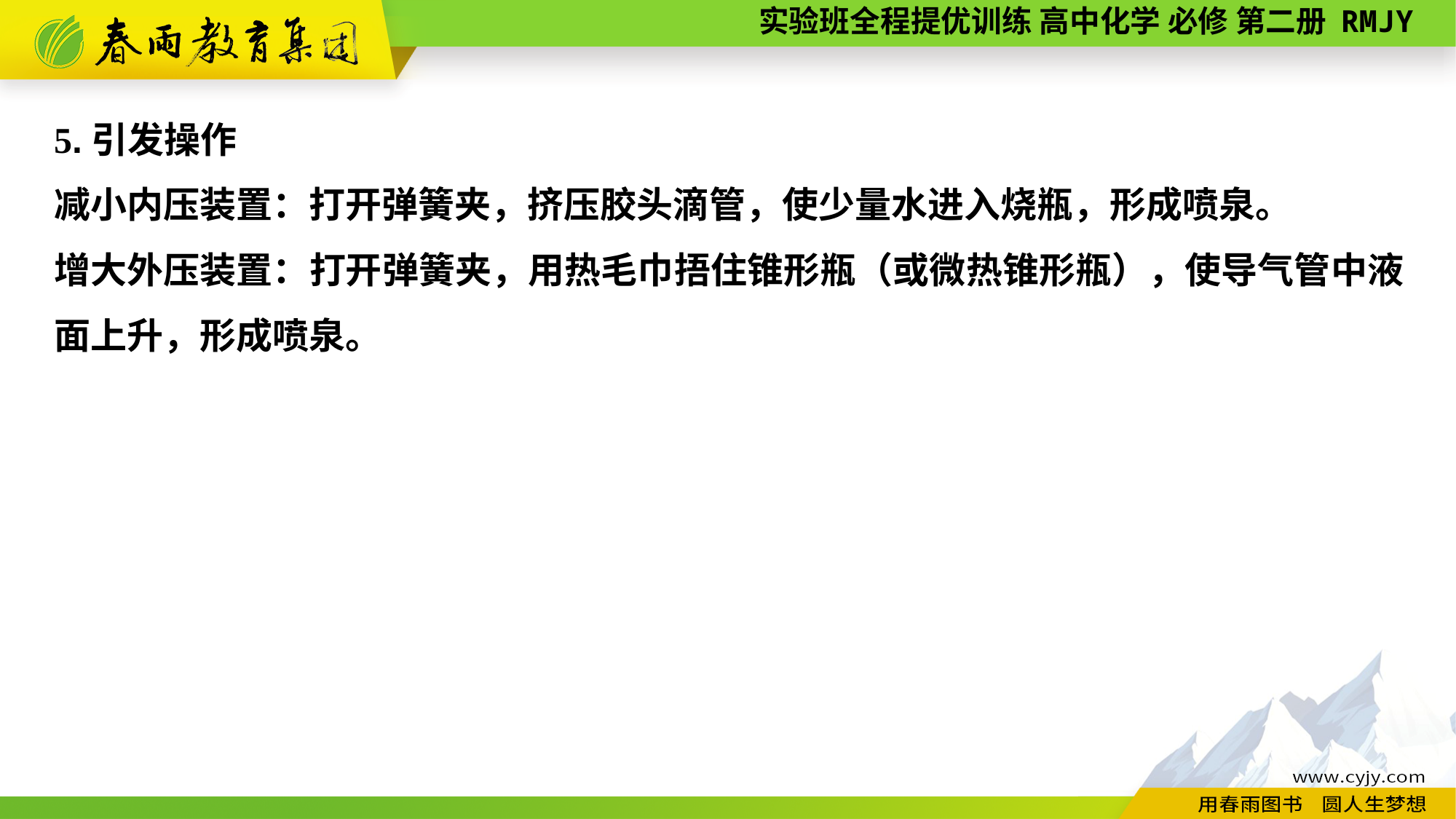

5.引发操作
减小内压装置：打开弹簧夹，挤压胶头滴管，使少量水进入烧瓶，形成喷泉。
增大外压装置：打开弹簧夹，用热毛巾捂住锥形瓶（或微热锥形瓶），使导气管中液面上升，形成喷泉。